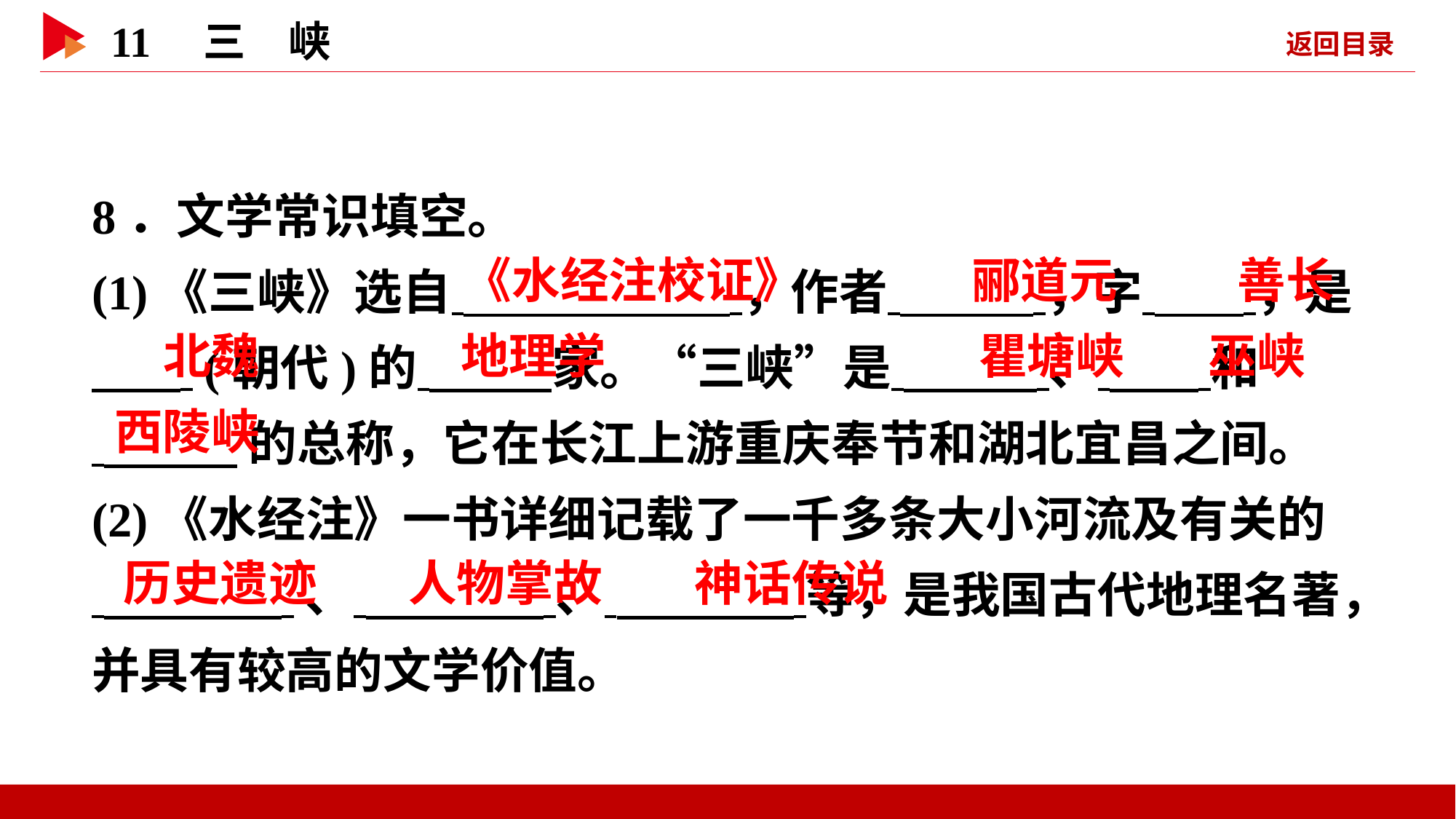

8．文学常识填空。
(1)《三峡》选自                          ，作者              ，字          ，是          (朝代)的            家。“三峡”是              、          和
             的总称，它在长江上游重庆奉节和湖北宜昌之间。
(2)《水经注》一书详细记载了一千多条大小河流及有关的
                  、                  、                  等，是我国古代地理名著，并具有较高的文学价值。
 《水经注校证》
 郦道元
 善长
 北魏
 地理学
 瞿塘峡
 巫峡
 西陵峡
 历史遗迹
 人物掌故
 神话传说